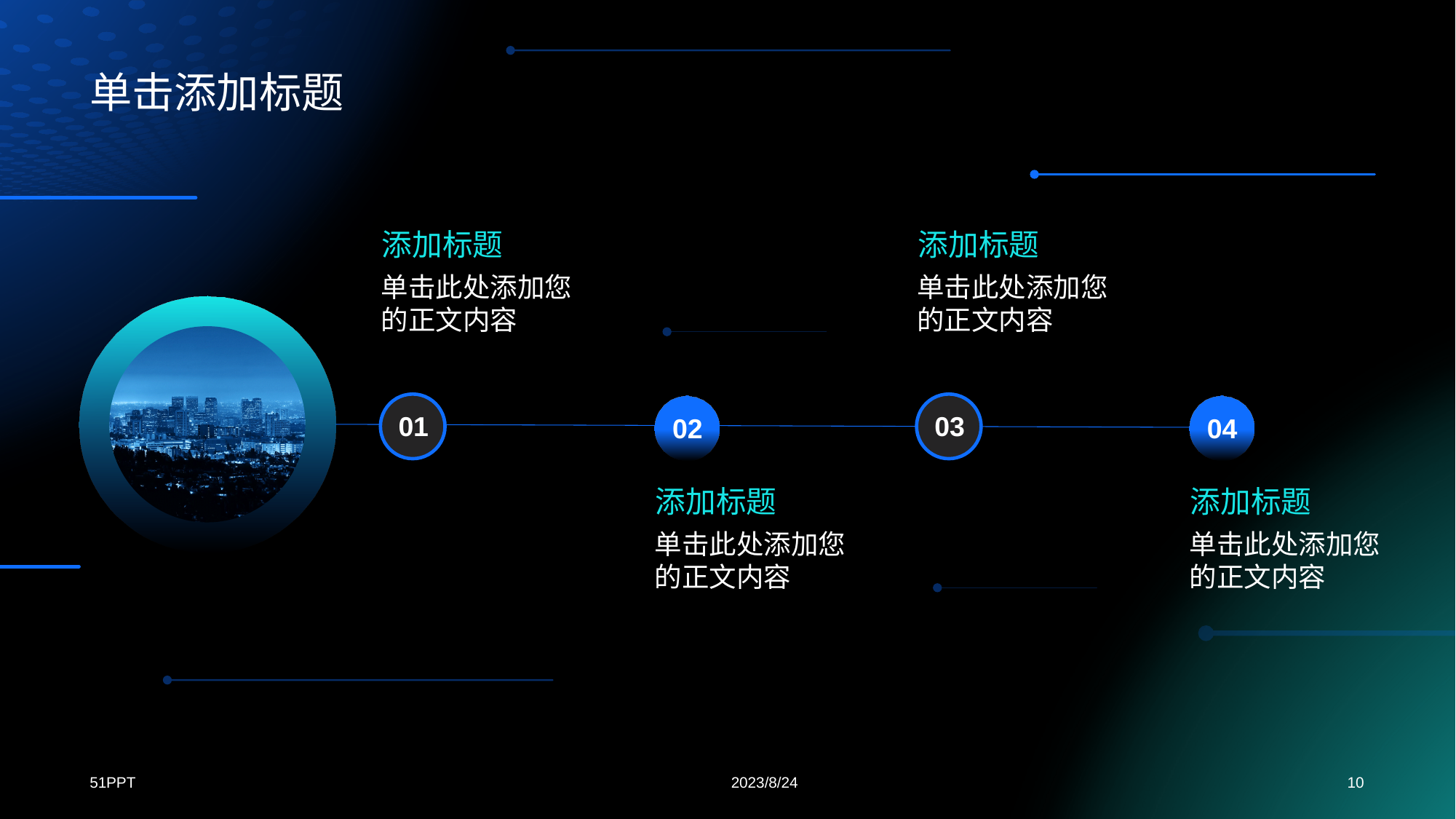

# 单击添加标题
添加标题
单击此处添加您的正文内容

01
添加标题
单击此处添加您的正文内容

03

02
添加标题
单击此处添加您的正文内容

04
添加标题
单击此处添加您的正文内容
51PPT
2023/8/24
10